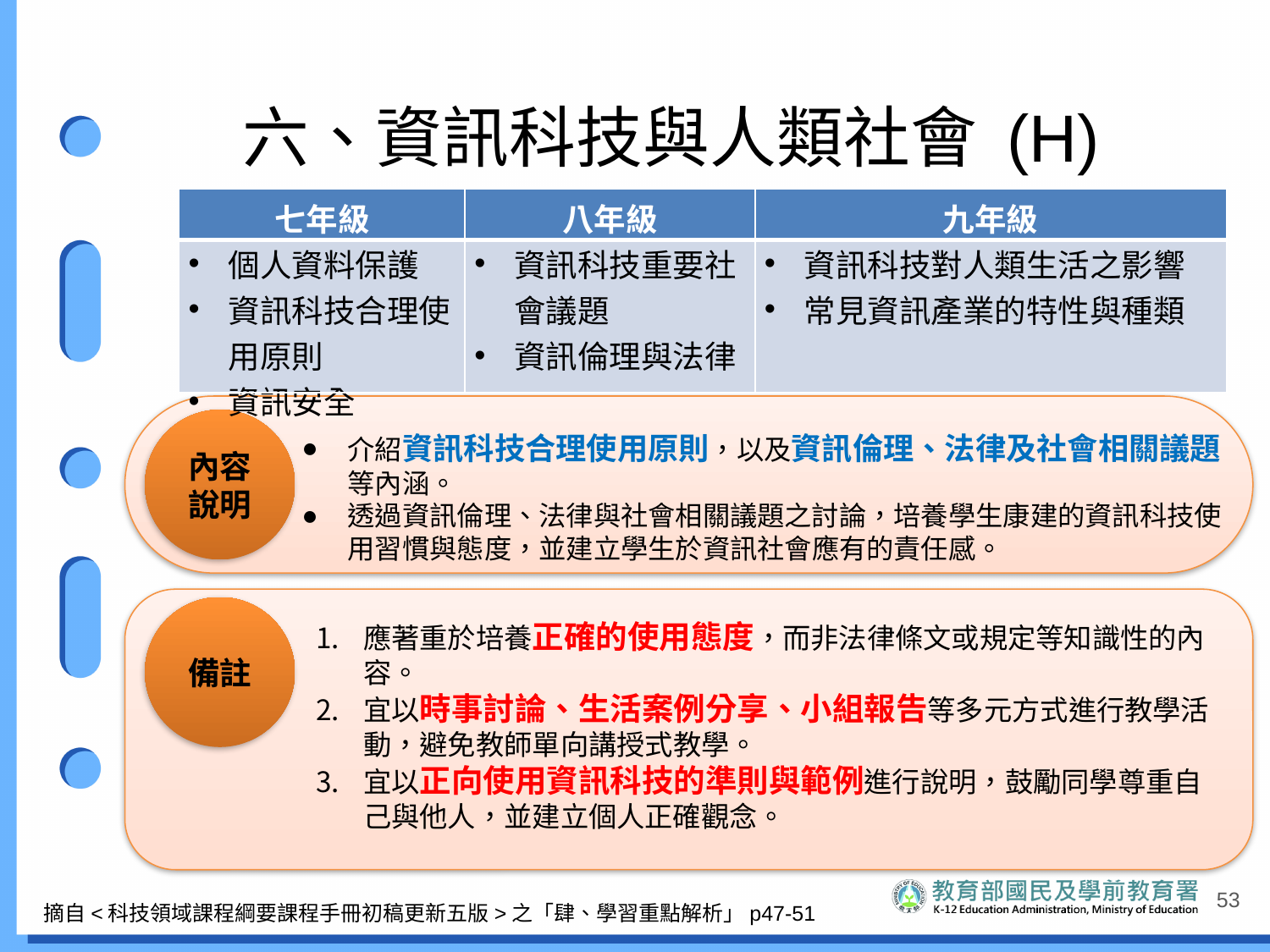

# 六、資訊科技與人類社會 (H)
| 七年級 | 八年級 | 九年級 |
| --- | --- | --- |
| 個人資料保護 資訊科技合理使用原則 資訊安全 | 資訊科技重要社會議題 資訊倫理與法律 | 資訊科技對人類生活之影響 常見資訊產業的特性與種類 |

內容說明
介紹資訊科技合理使用原則，以及資訊倫理、法律及社會相關議題等內涵。
透過資訊倫理、法律與社會相關議題之討論，培養學生康建的資訊科技使用習慣與態度，並建立學生於資訊社會應有的責任感。

備註
應著重於培養正確的使用態度，而非法律條文或規定等知識性的內容。
宜以時事討論、生活案例分享、小組報告等多元方式進行教學活動，避免教師單向講授式教學。
宜以正向使用資訊科技的準則與範例進行說明，鼓勵同學尊重自己與他人，並建立個人正確觀念。
53
摘自<科技領域課程綱要課程手冊初稿更新五版>之「肆、學習重點解析」p47-51